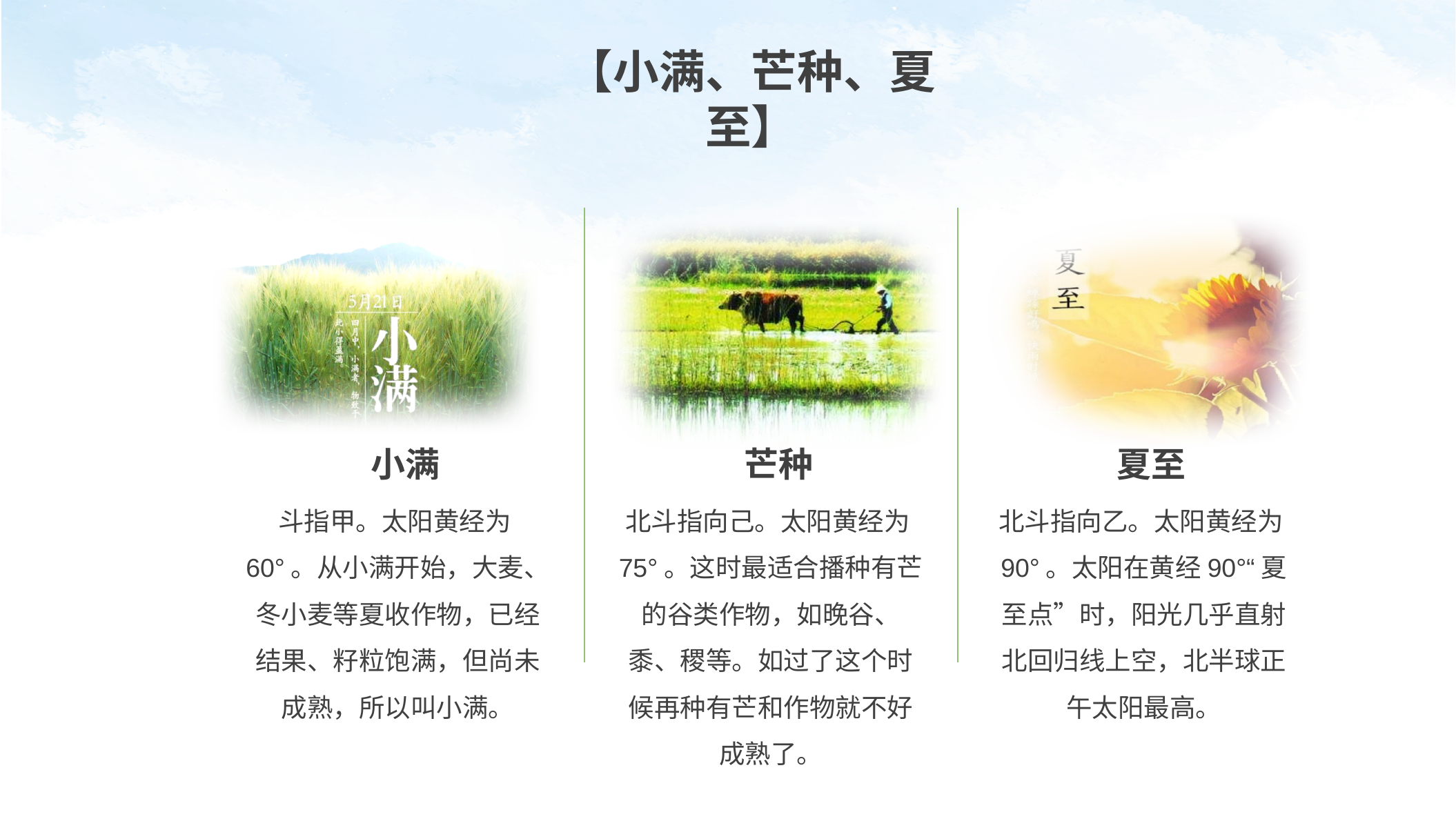

【小满、芒种、夏至】

小满
芒种
夏至
斗指甲。太阳黄经为60°。从小满开始，大麦、冬小麦等夏收作物，已经结果、籽粒饱满，但尚未成熟，所以叫小满。
北斗指向己。太阳黄经为75°。这时最适合播种有芒的谷类作物，如晚谷、黍、稷等。如过了这个时候再种有芒和作物就不好成熟了。
北斗指向乙。太阳黄经为90°。太阳在黄经90°“夏至点”时，阳光几乎直射北回归线上空，北半球正午太阳最高。